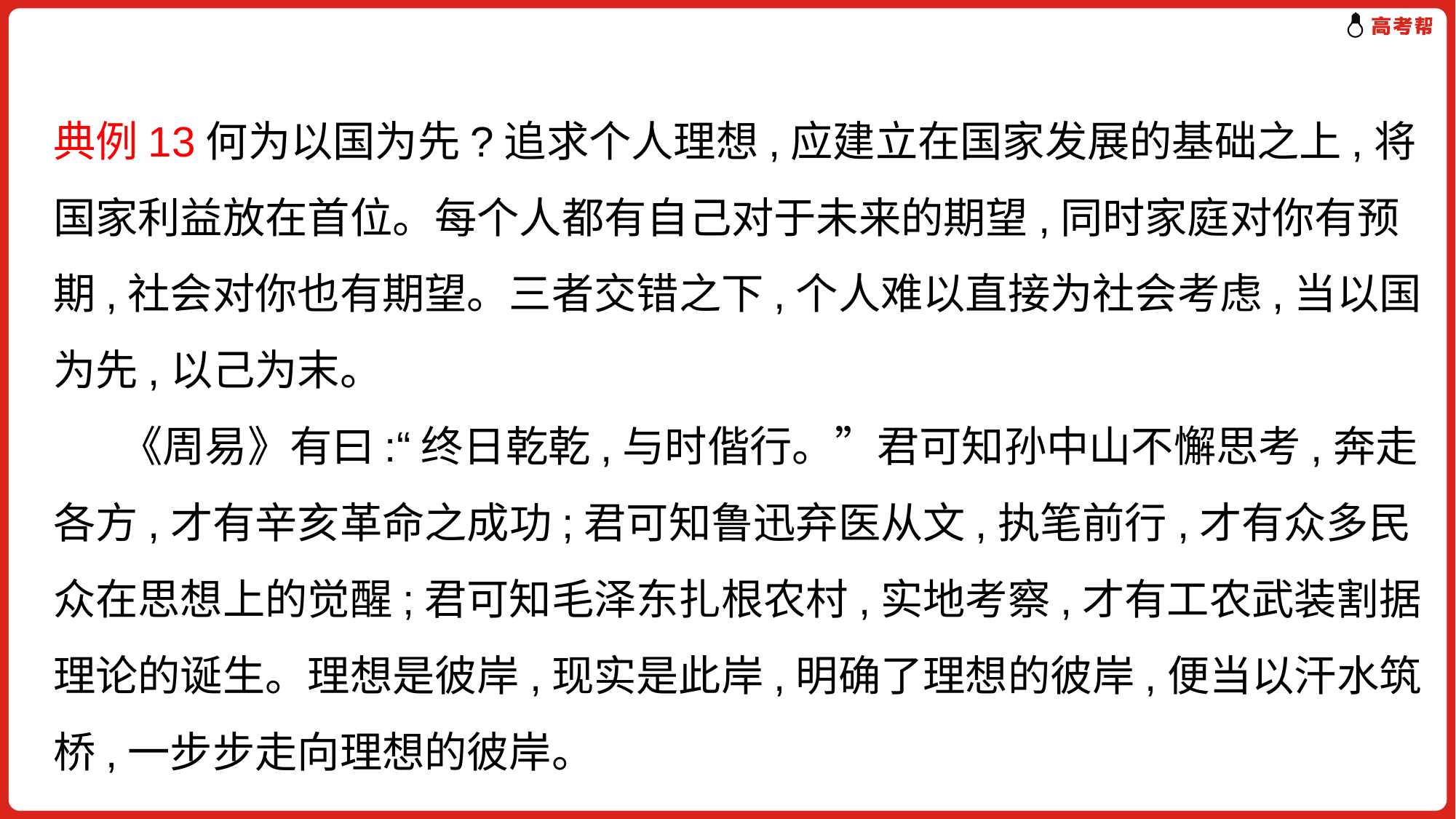

典例13何为以国为先?追求个人理想,应建立在国家发展的基础之上,将国家利益放在首位。每个人都有自己对于未来的期望,同时家庭对你有预期,社会对你也有期望。三者交错之下,个人难以直接为社会考虑,当以国为先,以己为末。
      《周易》有曰:“终日乾乾,与时偕行。”君可知孙中山不懈思考,奔走各方,才有辛亥革命之成功;君可知鲁迅弃医从文,执笔前行,才有众多民众在思想上的觉醒;君可知毛泽东扎根农村,实地考察,才有工农武装割据理论的诞生。理想是彼岸,现实是此岸,明确了理想的彼岸,便当以汗水筑桥,一步步走向理想的彼岸。